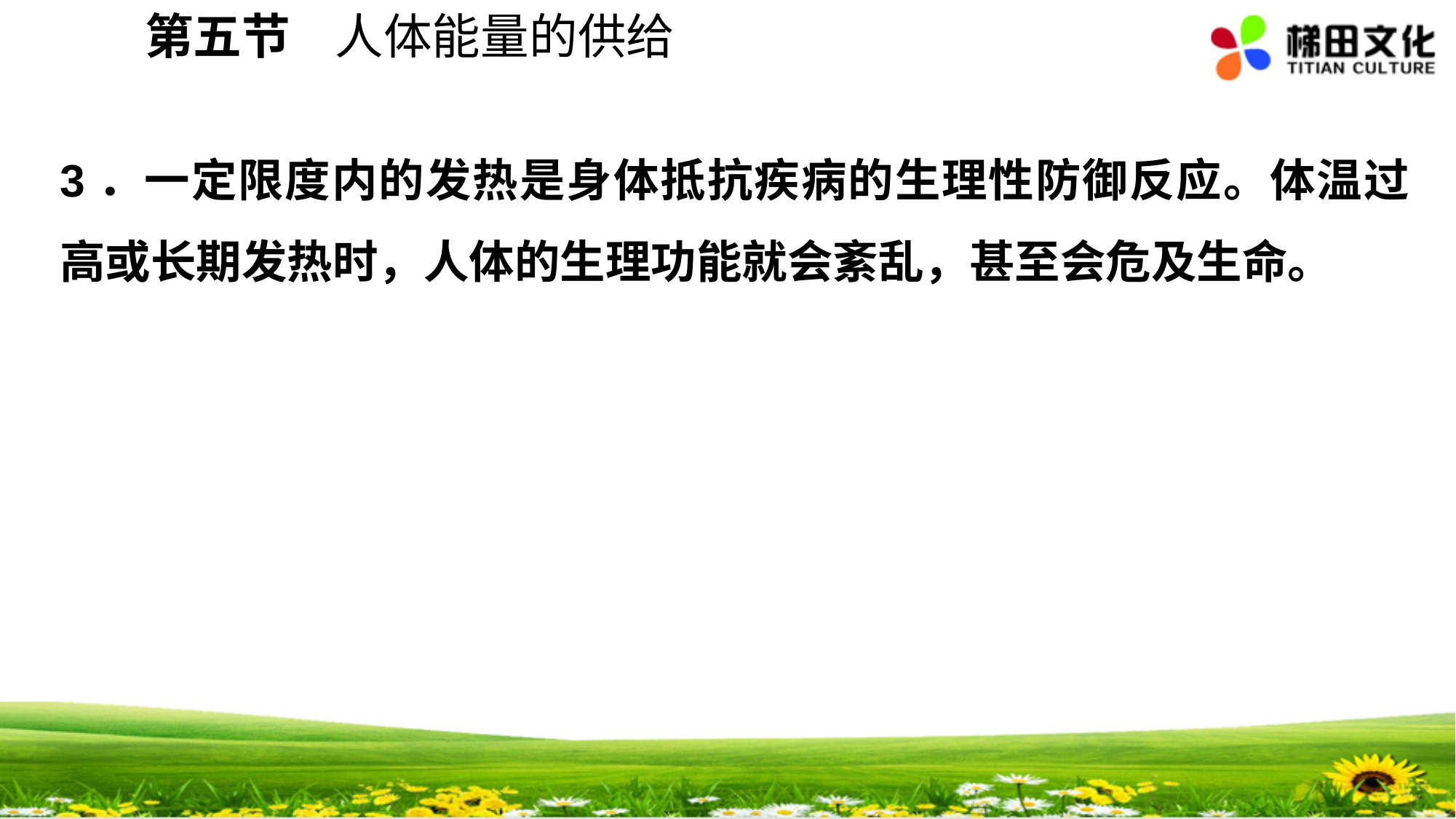

第五节    人体能量的供给
3．一定限度内的发热是身体抵抗疾病的生理性防御反应。体温过高或长期发热时，人体的生理功能就会紊乱，甚至会危及生命。